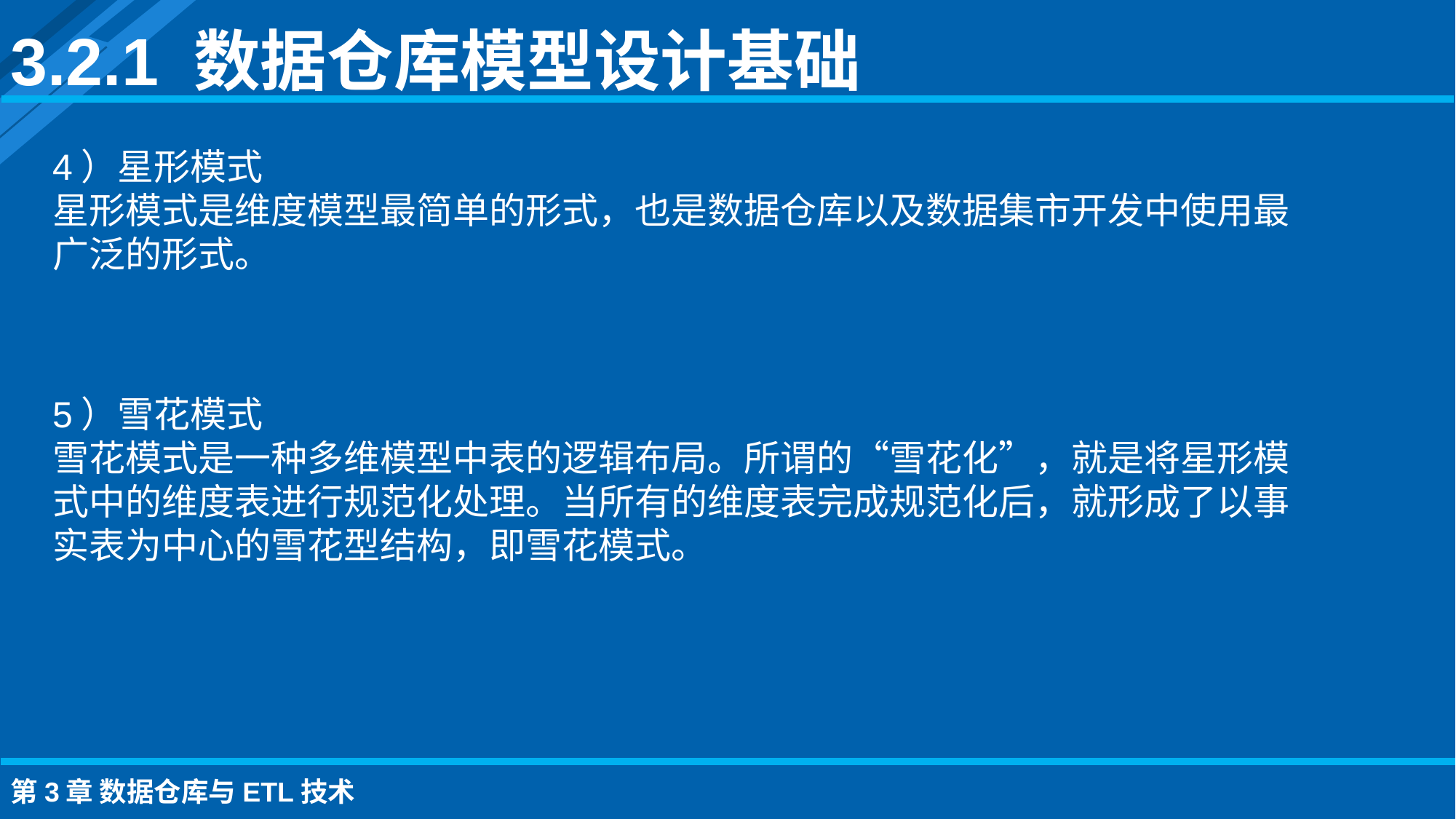

3.2.1 数据仓库模型设计基础

4）星形模式
星形模式是维度模型最简单的形式，也是数据仓库以及数据集市开发中使用最广泛的形式。
5）雪花模式
雪花模式是一种多维模型中表的逻辑布局。所谓的“雪花化”，就是将星形模式中的维度表进行规范化处理。当所有的维度表完成规范化后，就形成了以事实表为中心的雪花型结构，即雪花模式。
第3章 数据仓库与ETL技术